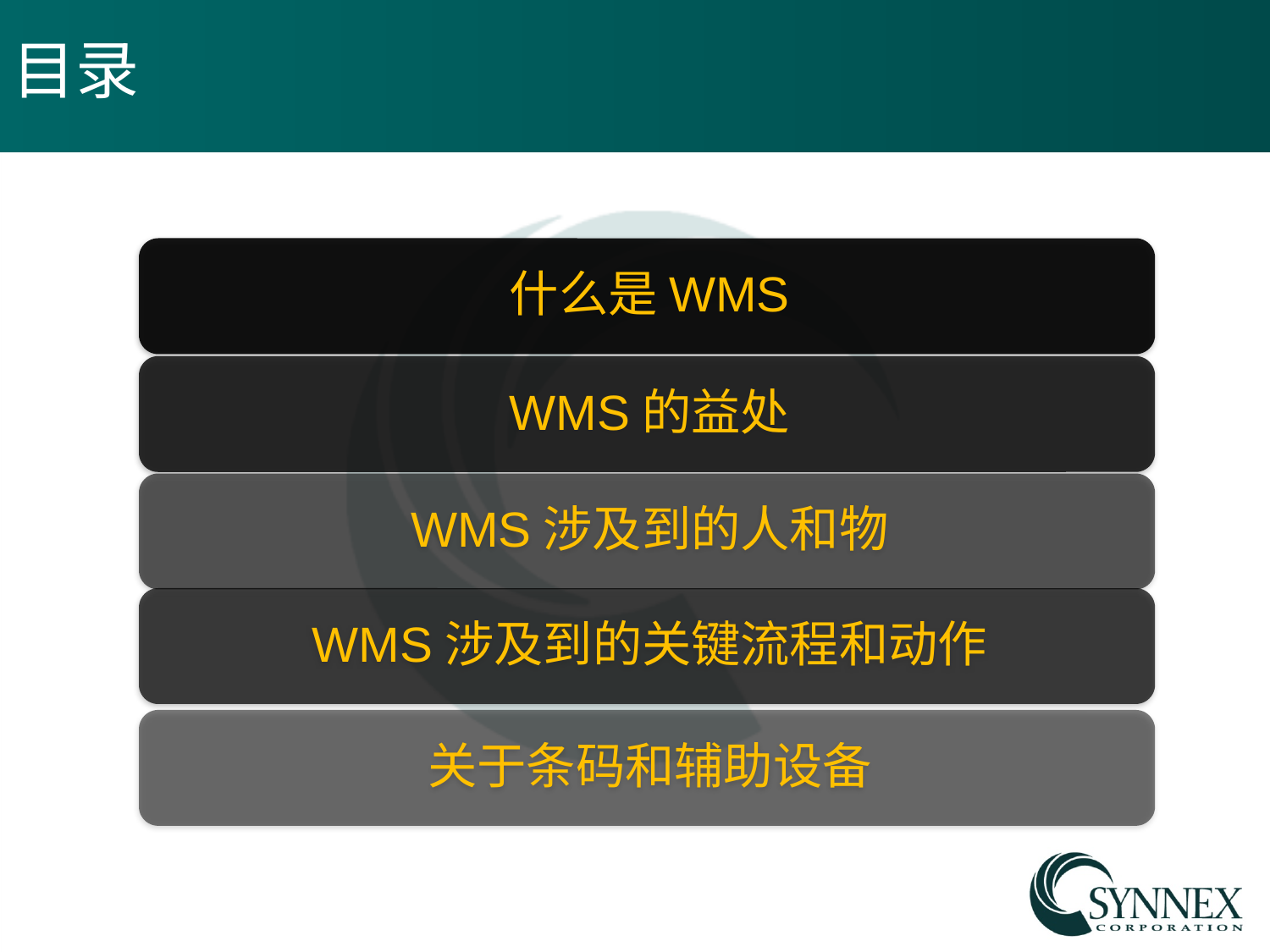

目录
什么是WMS
WMS的益处
WMS涉及到的关键流程和动作
WMS涉及到的人和物
关于条码和辅助设备